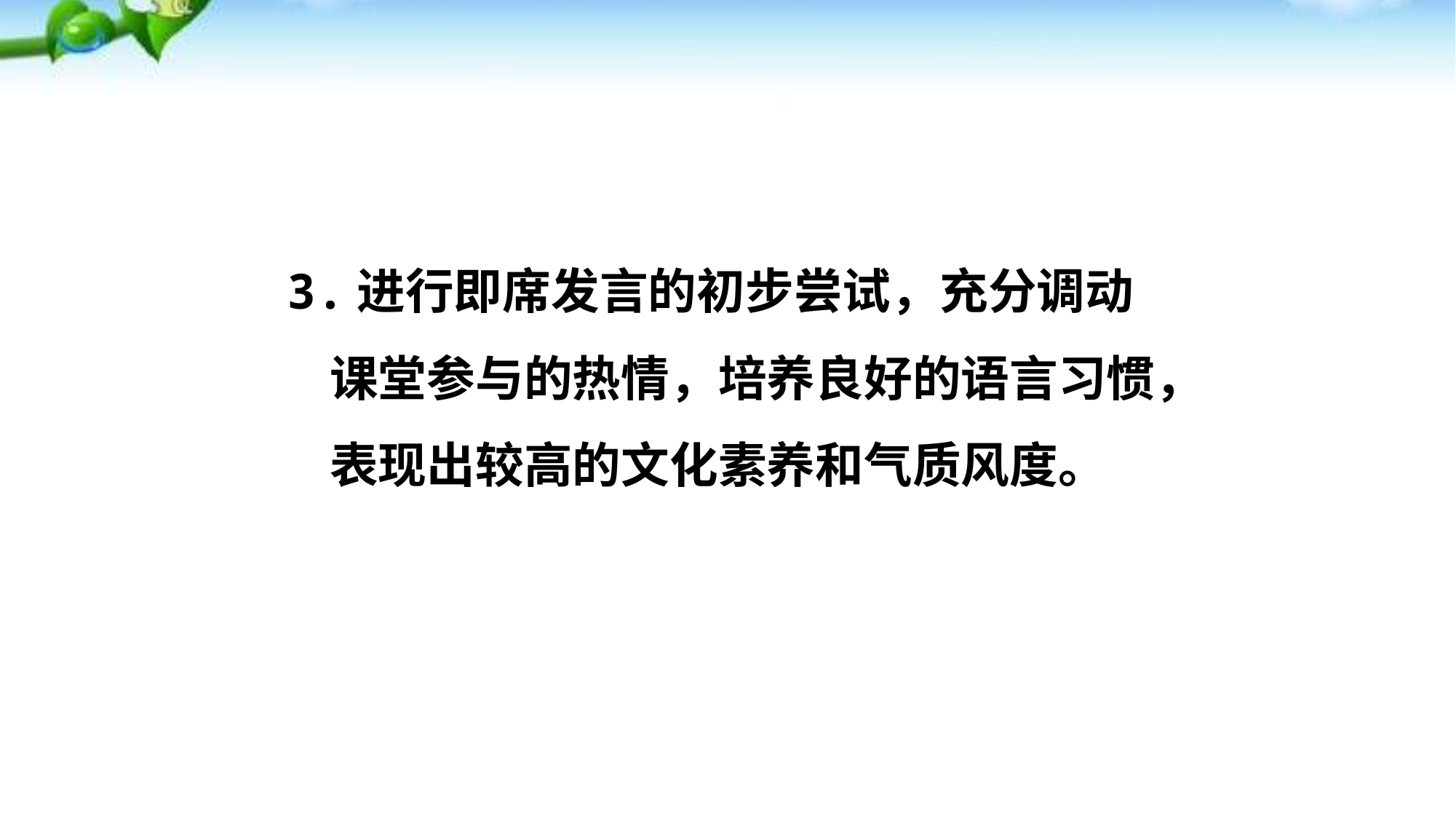

3.进行即席发言的初步尝试，充分调动课堂参与的热情，培养良好的语言习惯，表现出较高的文化素养和气质风度。
https://www.ypppt.com/